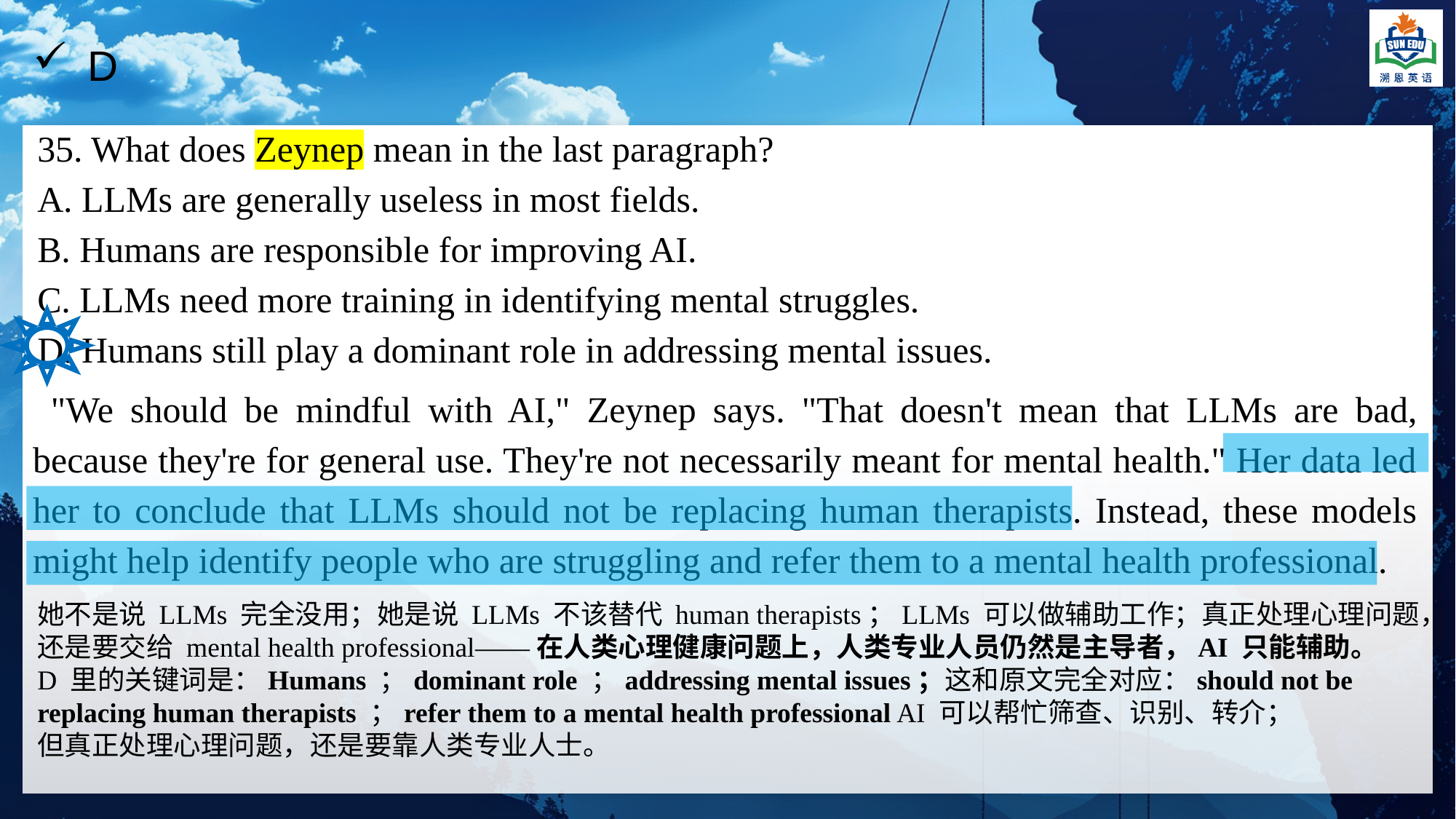

D
35. What does Zeynep mean in the last paragraph?
A. LLMs are generally useless in most fields.
B. Humans are responsible for improving AI.
C. LLMs need more training in identifying mental struggles.
D. Humans still play a dominant role in addressing mental issues.

"We should be mindful with AI," Zeynep says. "That doesn't mean that LLMs are bad, because they're for general use. They're not necessarily meant for mental health." Her data led her to conclude that LLMs should not be replacing human therapists. Instead, these models might help identify people who are struggling and refer them to a mental health professional.

她不是说 LLMs 完全没用；她是说 LLMs 不该替代 human therapists；LLMs 可以做辅助工作；真正处理心理问题，还是要交给 mental health professional——在人类心理健康问题上，人类专业人员仍然是主导者，AI 只能辅助。
D 里的关键词是：Humans ；dominant role ；addressing mental issues；这和原文完全对应：should not be replacing human therapists ；refer them to a mental health professional AI 可以帮忙筛查、识别、转介；
但真正处理心理问题，还是要靠人类专业人士。